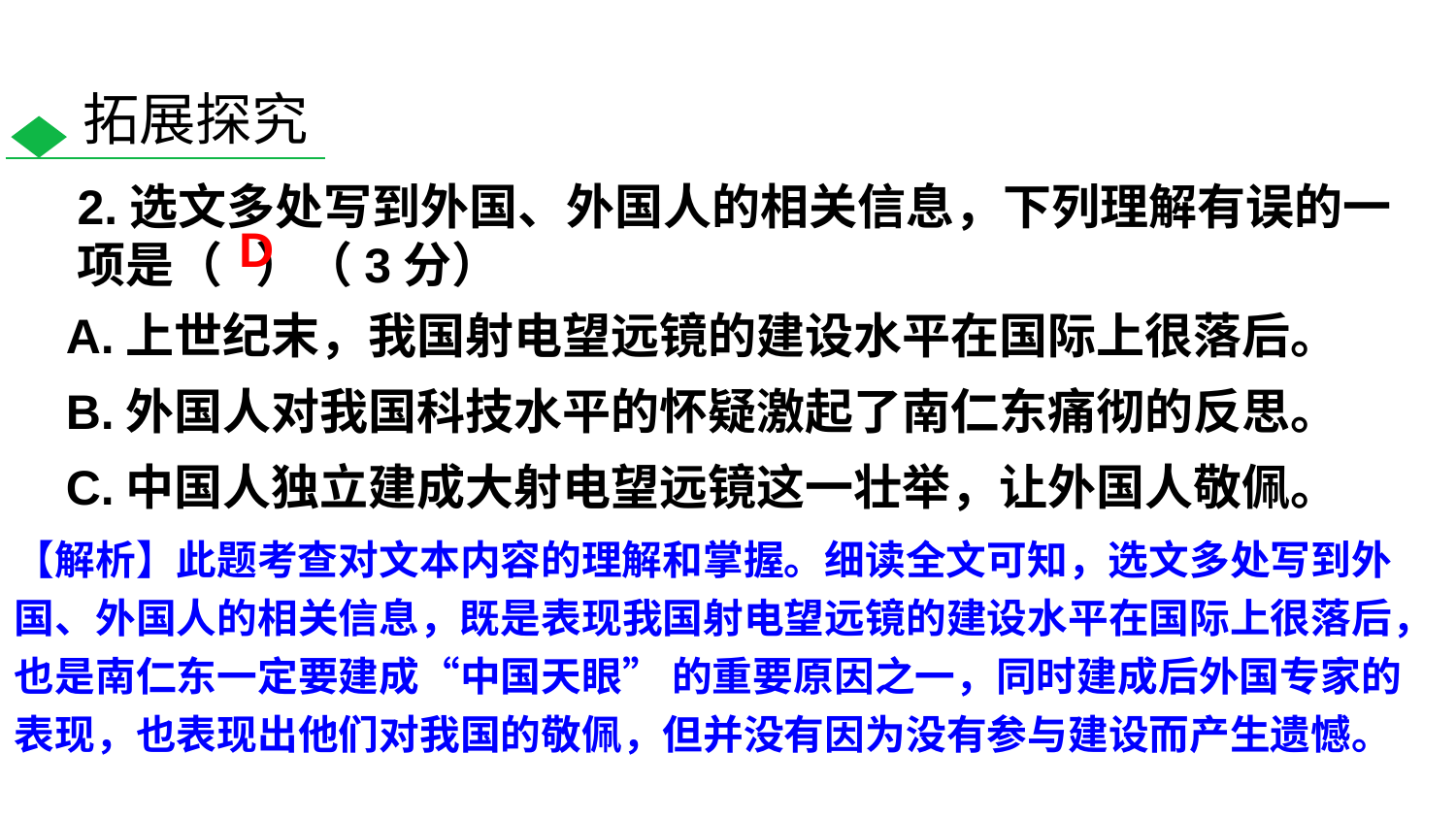

拓展探究

2.选文多处写到外国、外国人的相关信息，下列理解有误的一项是（   ）（3分）
D
A.上世纪末，我国射电望远镜的建设水平在国际上很落后。
B.外国人对我国科技水平的怀疑激起了南仁东痛彻的反思。
C.中国人独立建成大射电望远镜这一壮举，让外国人敬佩。
D.没参与中国大射电望远镜的建设，这让外国人深感遗憾。
【解析】此题考查对文本内容的理解和掌握。细读全文可知，选文多处写到外国、外国人的相关信息，既是表现我国射电望远镜的建设水平在国际上很落后，也是南仁东一定要建成“中国天眼” 的重要原因之一，同时建成后外国专家的表现，也表现出他们对我国的敬佩，但并没有因为没有参与建设而产生遗憾。